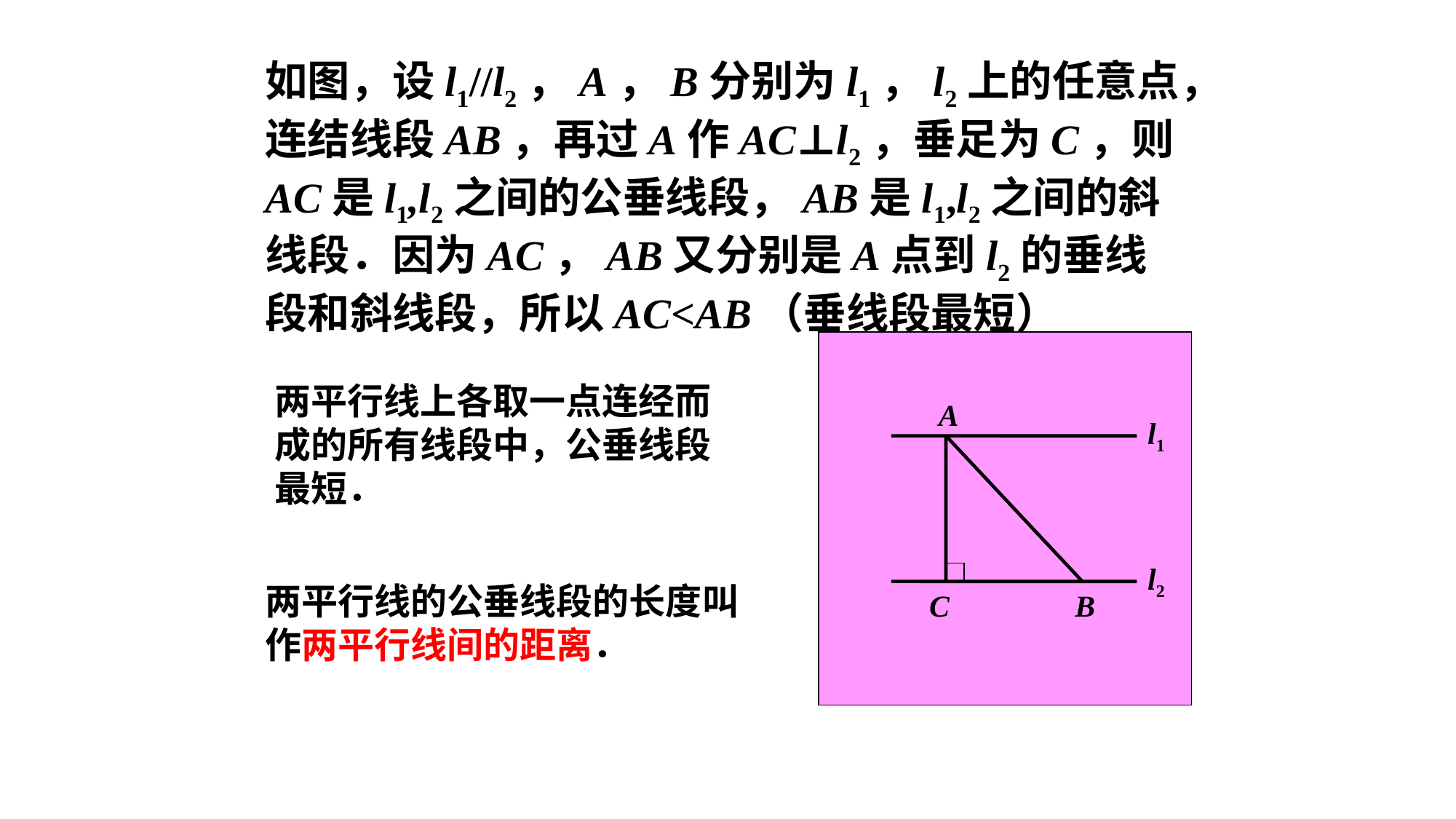

如图，设l1//l2，A，B分别为l1，l2上的任意点，连结线段AB，再过A作AC⊥l2，垂足为C，则AC是l1,l2之间的公垂线段，AB是l1,l2之间的斜线段．因为AC，AB又分别是A点到l2的垂线段和斜线段，所以AC<AB（垂线段最短）

两平行线上各取一点连经而成的所有线段中，公垂线段最短．
A
l1

C

B
l2
两平行线的公垂线段的长度叫作两平行线间的距离．